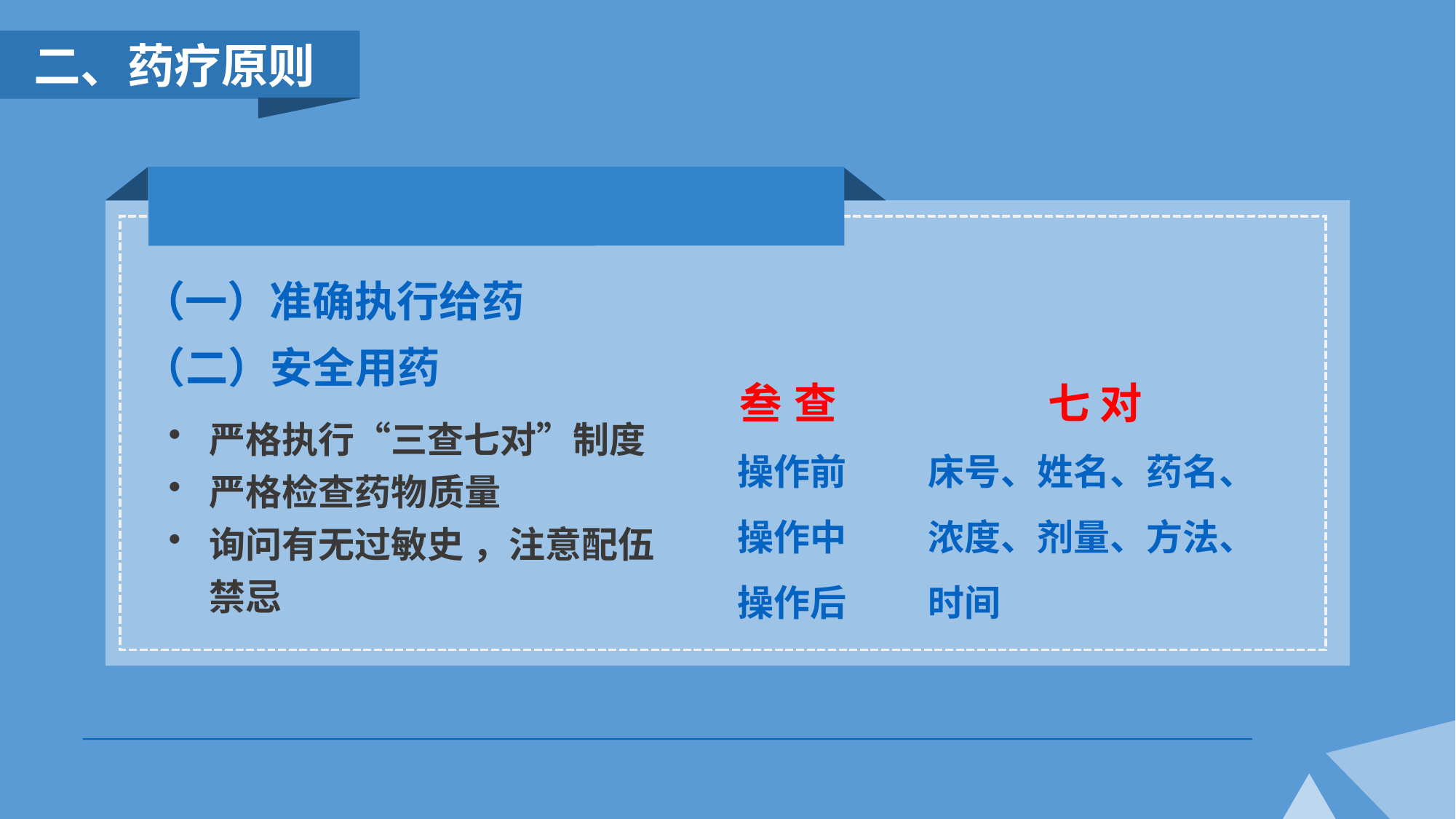

二、药疗原则

（一）准确执行给药

（二）安全用药

查
操作前
操作中
操作后
七 对
床号、姓名、药名、
浓度、剂量、方法、
时间
严格执行“三查七对”制度
严格检查药物质量
询问有无过敏史 ，注意配伍禁忌